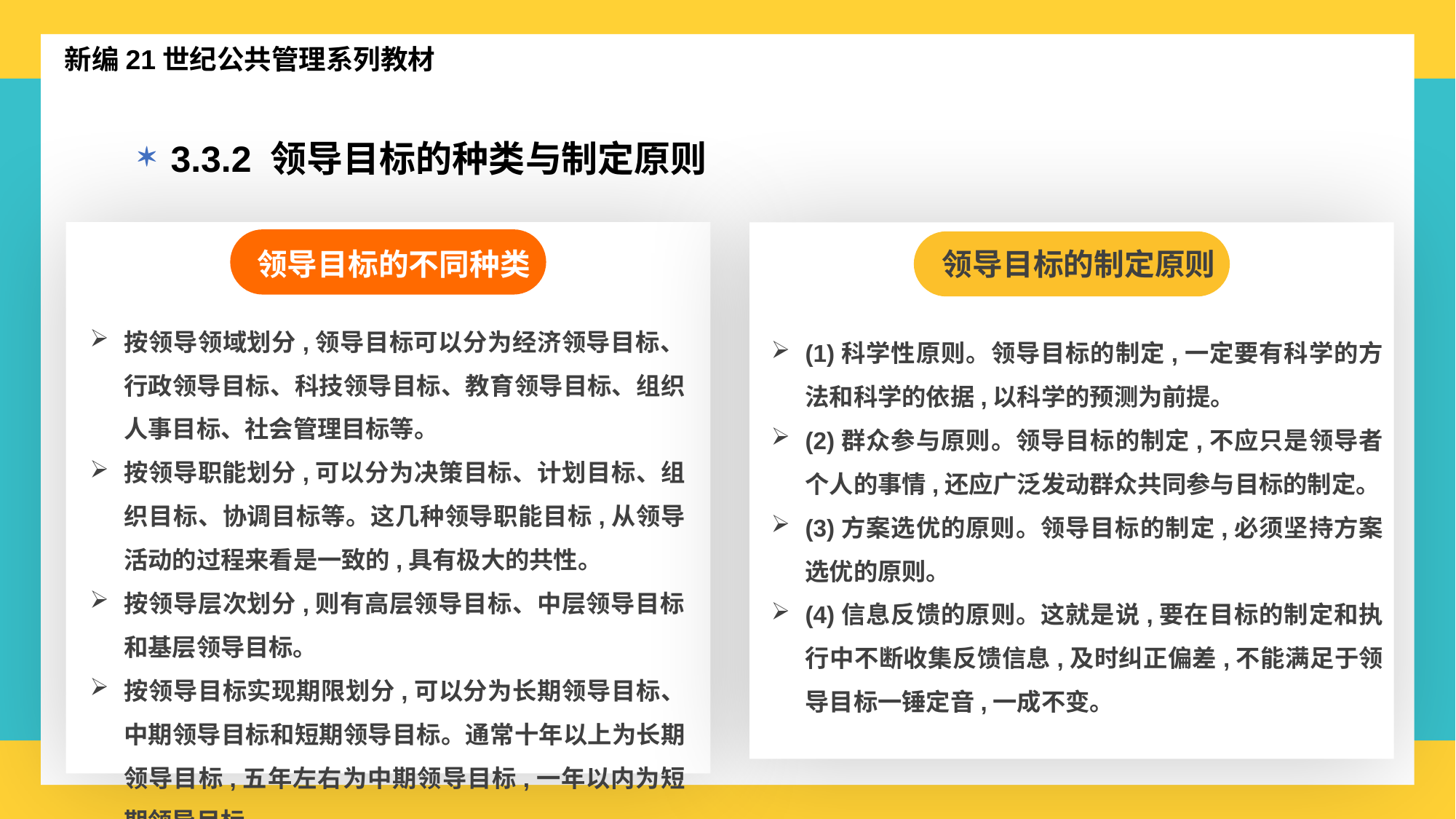

新编21世纪公共管理系列教材
3.3.2 领导目标的种类与制定原则

领导目标的不同种类
按领导领域划分,领导目标可以分为经济领导目标、行政领导目标、科技领导目标、教育领导目标、组织人事目标、社会管理目标等。
按领导职能划分,可以分为决策目标、计划目标、组织目标、协调目标等。这几种领导职能目标,从领导活动的过程来看是一致的,具有极大的共性。
按领导层次划分,则有高层领导目标、中层领导目标和基层领导目标。
按领导目标实现期限划分,可以分为长期领导目标、中期领导目标和短期领导目标。通常十年以上为长期领导目标,五年左右为中期领导目标,一年以内为短期领导目标。

领导目标的制定原则
(1)科学性原则。领导目标的制定,一定要有科学的方法和科学的依据,以科学的预测为前提。
(2)群众参与原则。领导目标的制定,不应只是领导者个人的事情,还应广泛发动群众共同参与目标的制定。
(3)方案选优的原则。领导目标的制定,必须坚持方案选优的原则。
(4)信息反馈的原则。这就是说,要在目标的制定和执行中不断收集反馈信息,及时纠正偏差,不能满足于领导目标一锤定音,一成不变。